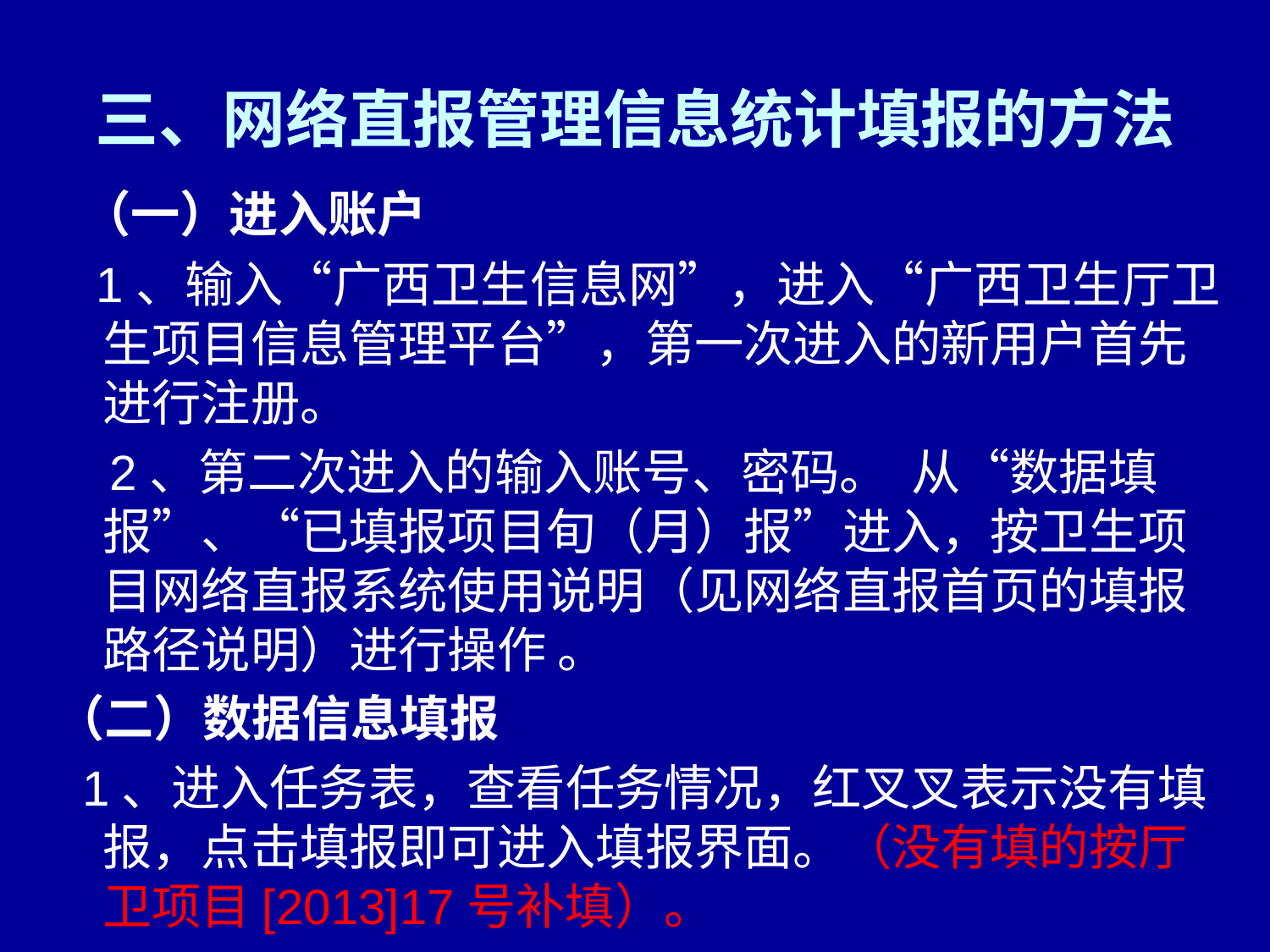

# 三、网络直报管理信息统计填报的方法
 （一）进入账户
   1、输入“广西卫生信息网”，进入“广西卫生厅卫生项目信息管理平台”，第一次进入的新用户首先进行注册。
    2、第二次进入的输入账号、密码。  从“数据填报”、“已填报项目旬（月）报”进入，按卫生项目网络直报系统使用说明（见网络直报首页的填报路径说明）进行操作 。
（二）数据信息填报
  1、进入任务表，查看任务情况，红叉叉表示没有填报，点击填报即可进入填报界面。（没有填的按厅卫项目[2013]17号补填）。